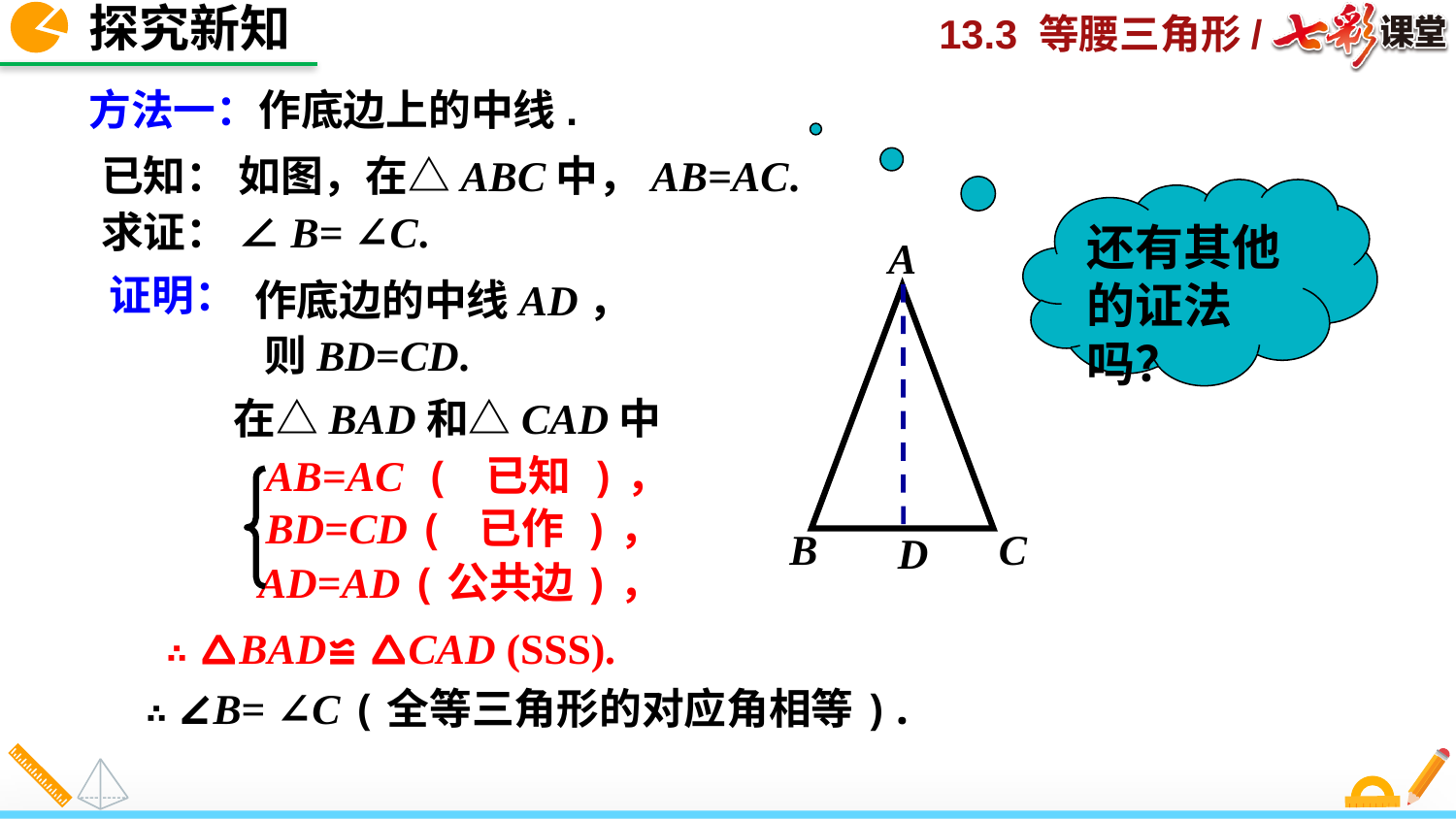

探究新知

方法一：作底边上的中线.
已知： 如图，在△ABC中，AB=AC.
求证： ∠B= ∠C.
还有其他的证法吗？
A

B
C
证明：
 作底边的中线AD，
  则BD=CD.

在△BAD和△CAD中
AB=AC  ( 已知 )，

BD=CD ( 已作 )，
D
AD=AD (公共边)，
∴ △BAD≌ △CAD (SSS).
∴ ∠B= ∠C (全等三角形的对应角相等).